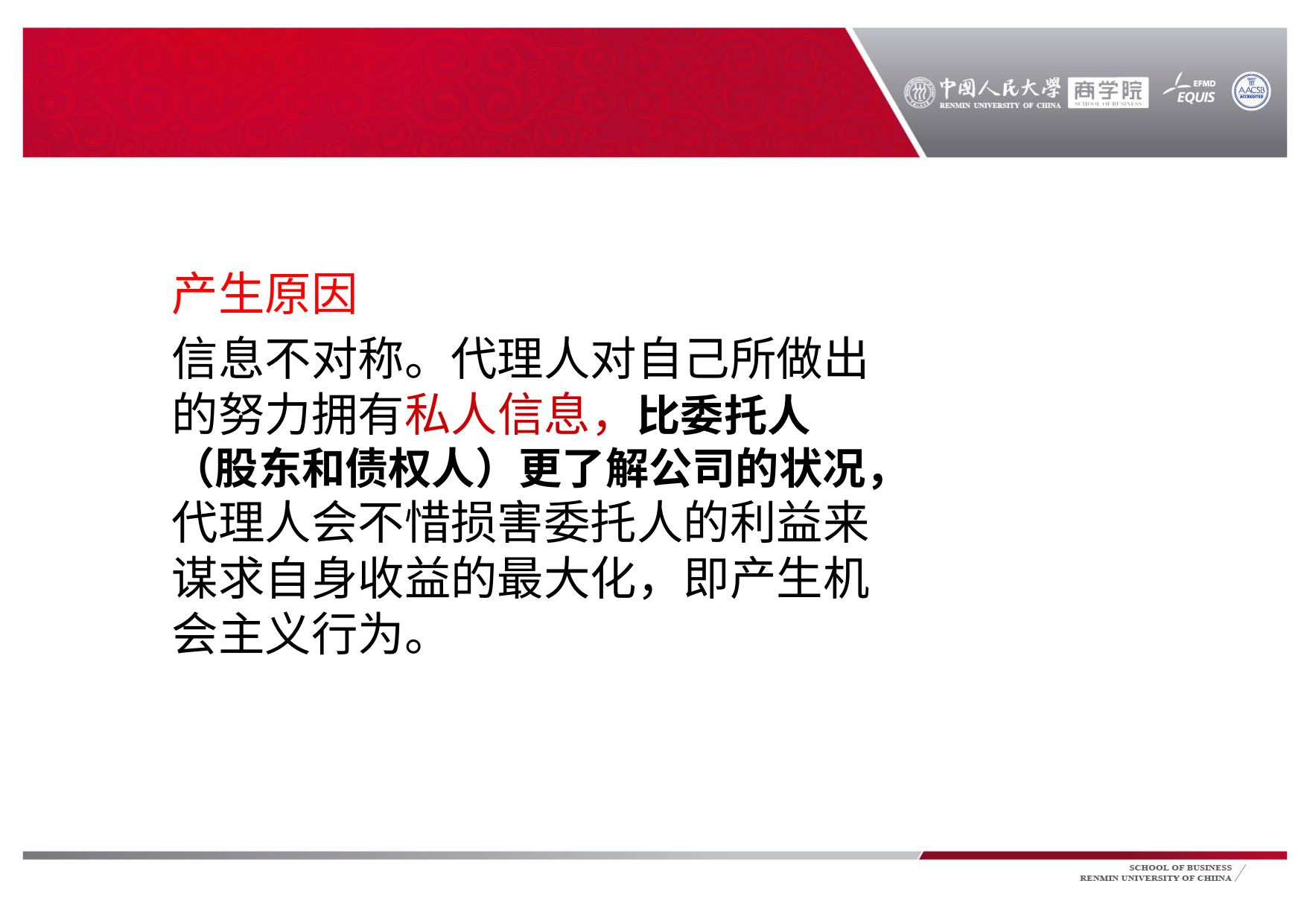

#

产生原因
信息不对称。代理人对自己所做出的努力拥有私人信息，比委托人（股东和债权人）更了解公司的状况，代理人会不惜损害委托人的利益来谋求自身收益的最大化，即产生机会主义行为。